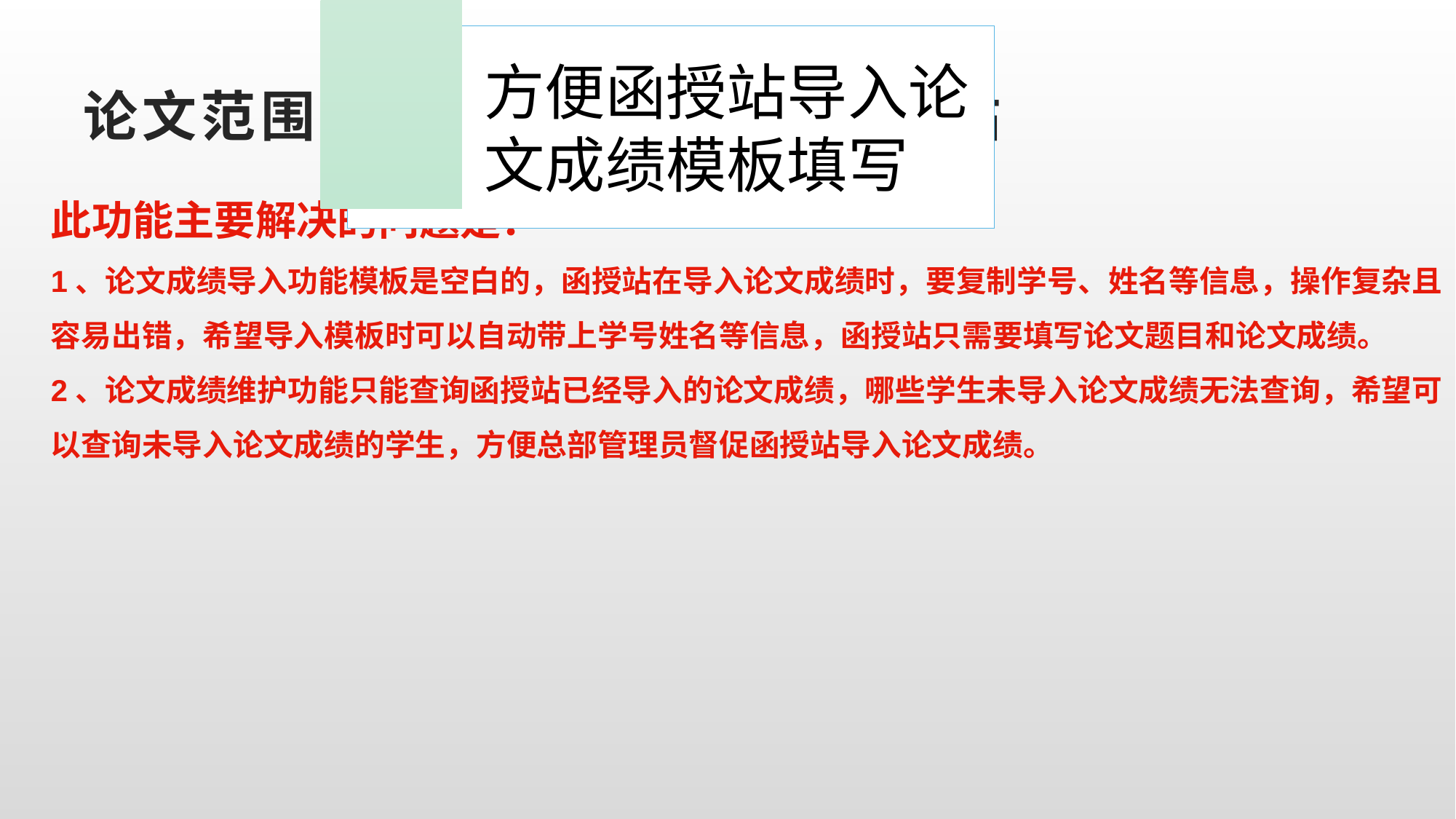

# 论文范围查询-学院管理员/函授站
此功能主要解决的问题是：
1、论文成绩导入功能模板是空白的，函授站在导入论文成绩时，要复制学号、姓名等信息，操作复杂且容易出错，希望导入模板时可以自动带上学号姓名等信息，函授站只需要填写论文题目和论文成绩。
2、论文成绩维护功能只能查询函授站已经导入的论文成绩，哪些学生未导入论文成绩无法查询，希望可以查询未导入论文成绩的学生，方便总部管理员督促函授站导入论文成绩。

方便函授站导入论文成绩模板填写